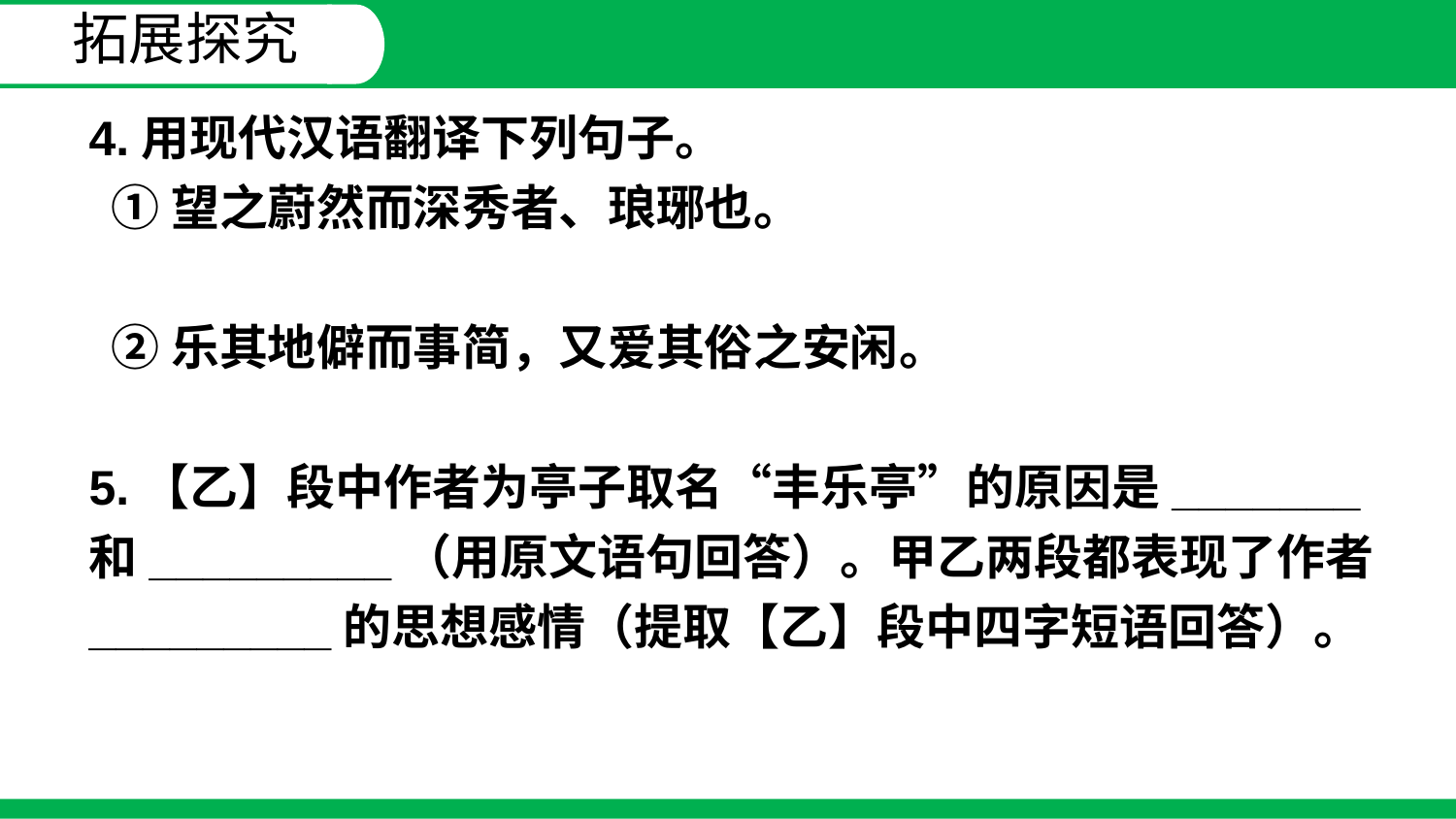

拓展探究
4.用现代汉语翻译下列句子。
  ①望之蔚然而深秀者、琅琊也。

  ②乐其地僻而事简，又爱其俗之安闲。

5.【乙】段中作者为亭子取名“丰乐亭”的原因是_______和_________（用原文语句回答）。甲乙两段都表现了作者 _________的思想感情（提取【乙】段中四字短语回答）。